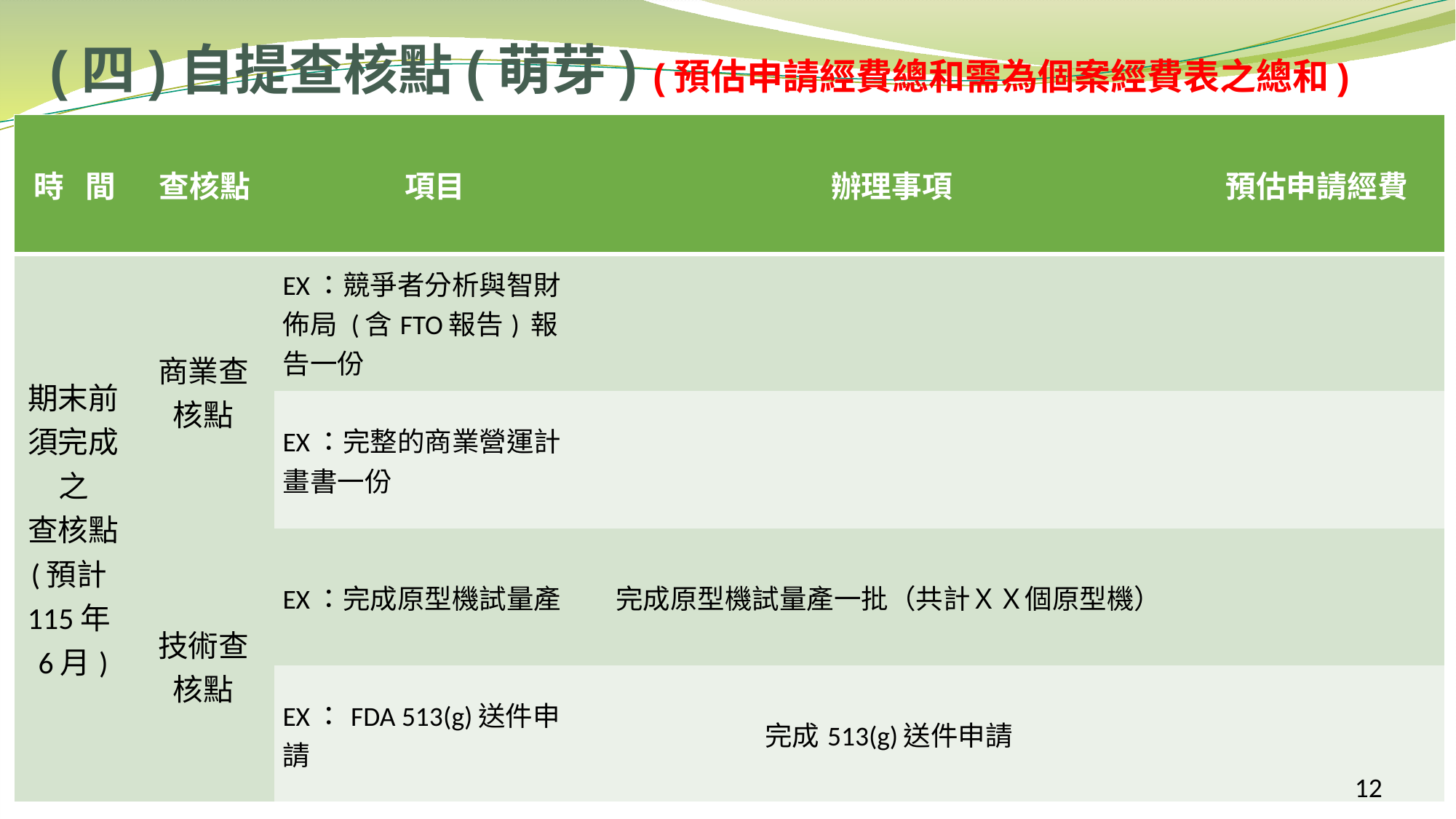

# (四)自提查核點(萌芽) (預估申請經費總和需為個案經費表之總和)
| 時 間 | 查核點 | 項目 | 辦理事項 | 預估申請經費 |
| --- | --- | --- | --- | --- |
| 期末前 須完成之 查核點 (預計115年6月) | 商業查核點 | EX：競爭者分析與智財佈局 (含FTO報告) 報告一份 |  |  |
|  |  | EX：完整的商業營運計畫書一份 |  |  |
|  | 技術查核點 | EX：完成原型機試量產 | 完成原型機試量產一批（共計ＸＸ個原型機） |  |
|  |  | EX：FDA 513(g)送件申請 | 完成513(g)送件申請 |  |
12